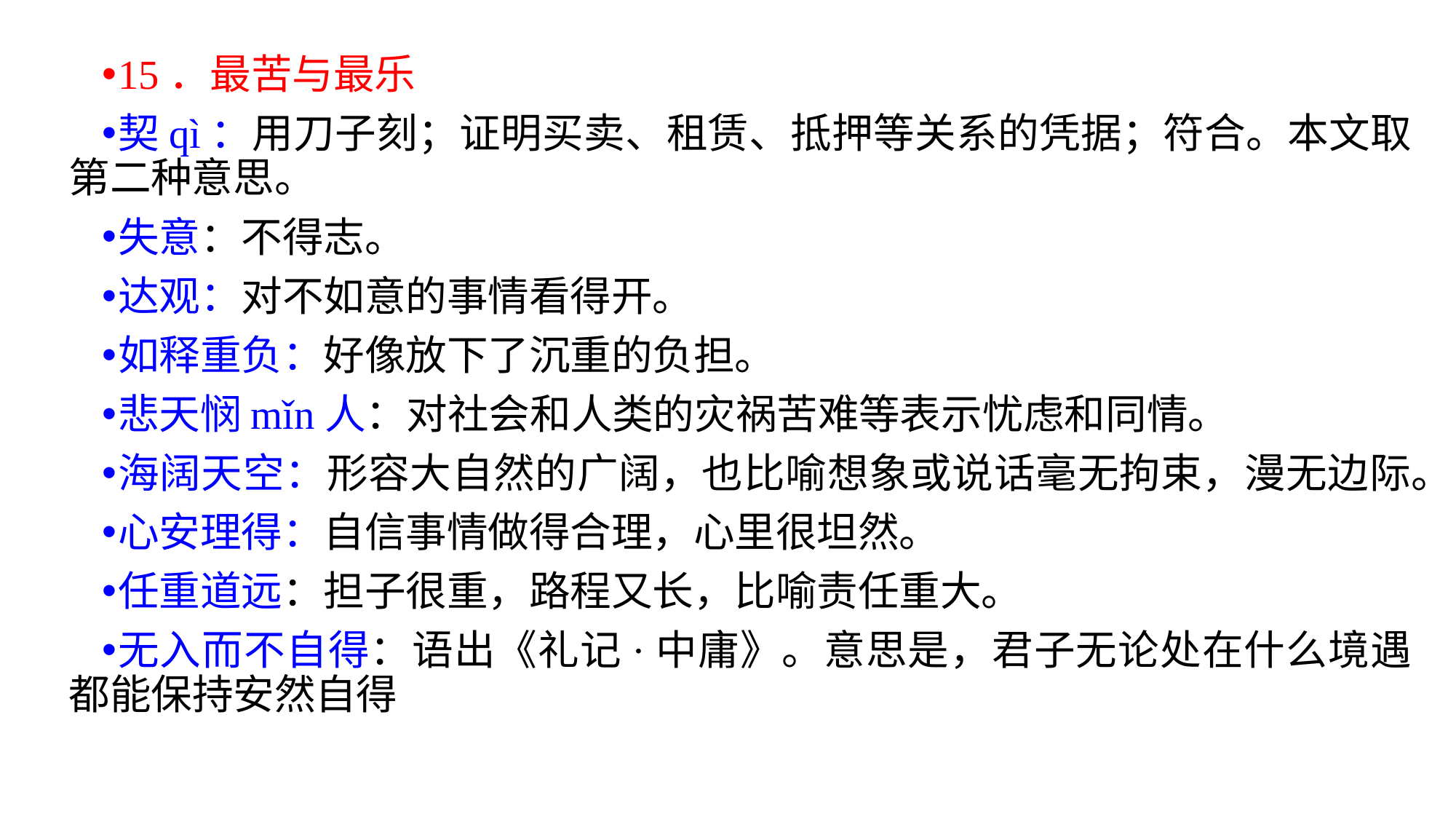

15．最苦与最乐
契qì：用刀子刻；证明买卖、租赁、抵押等关系的凭据；符合。本文取第二种意思。
失意：不得志。
达观：对不如意的事情看得开。
如释重负：好像放下了沉重的负担。
悲天悯mǐn人：对社会和人类的灾祸苦难等表示忧虑和同情。
海阔天空：形容大自然的广阔，也比喻想象或说话毫无拘束，漫无边际。
心安理得：自信事情做得合理，心里很坦然。
任重道远：担子很重，路程又长，比喻责任重大。
无入而不自得：语出《礼记·中庸》。意思是，君子无论处在什么境遇都能保持安然自得